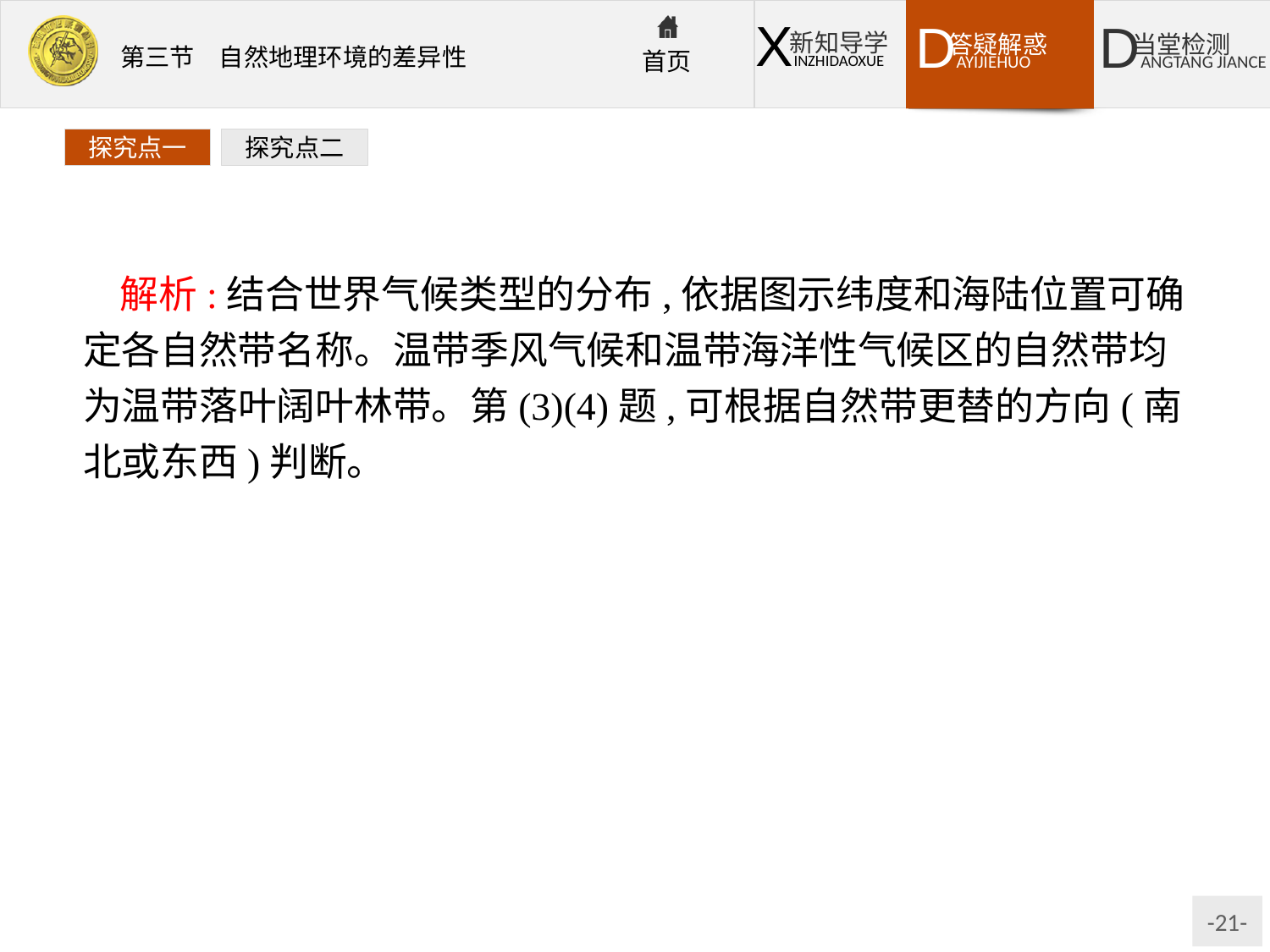

探究点一
探究点二
解析:结合世界气候类型的分布,依据图示纬度和海陆位置可确定各自然带名称。温带季风气候和温带海洋性气候区的自然带均为温带落叶阔叶林带。第(3)(4)题,可根据自然带更替的方向(南北或东西)判断。
答案:(1)热带雨林带　热带稀树草原带　热带荒漠带
亚热带常绿硬叶林带　温带落叶阔叶林带　温带落叶阔叶林带　温带荒漠带　亚热带常绿阔叶林带
(2)E、F　温带季风气候　温带海洋性气候
(3)纬度地带　热量
(4)干湿度地带　水分　中纬度